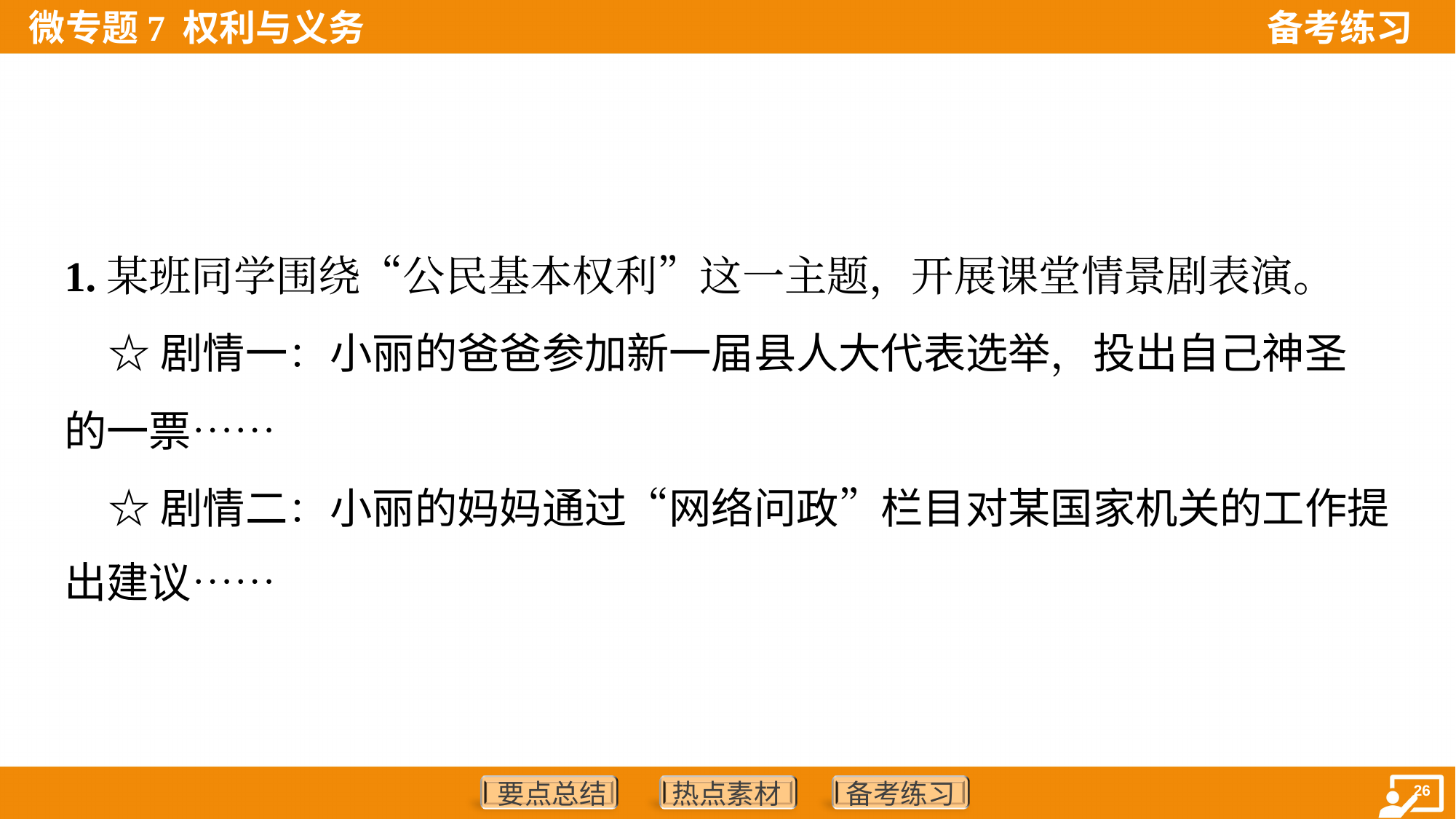

1.某班同学围绕“公民基本权利”这一主题，开展课堂情景剧表演。
    ☆剧情一：小丽的爸爸参加新一届县人大代表选举，投出自己神圣
的一票……
    ☆剧情二：小丽的妈妈通过“网络问政”栏目对某国家机关的工作提
出建议……